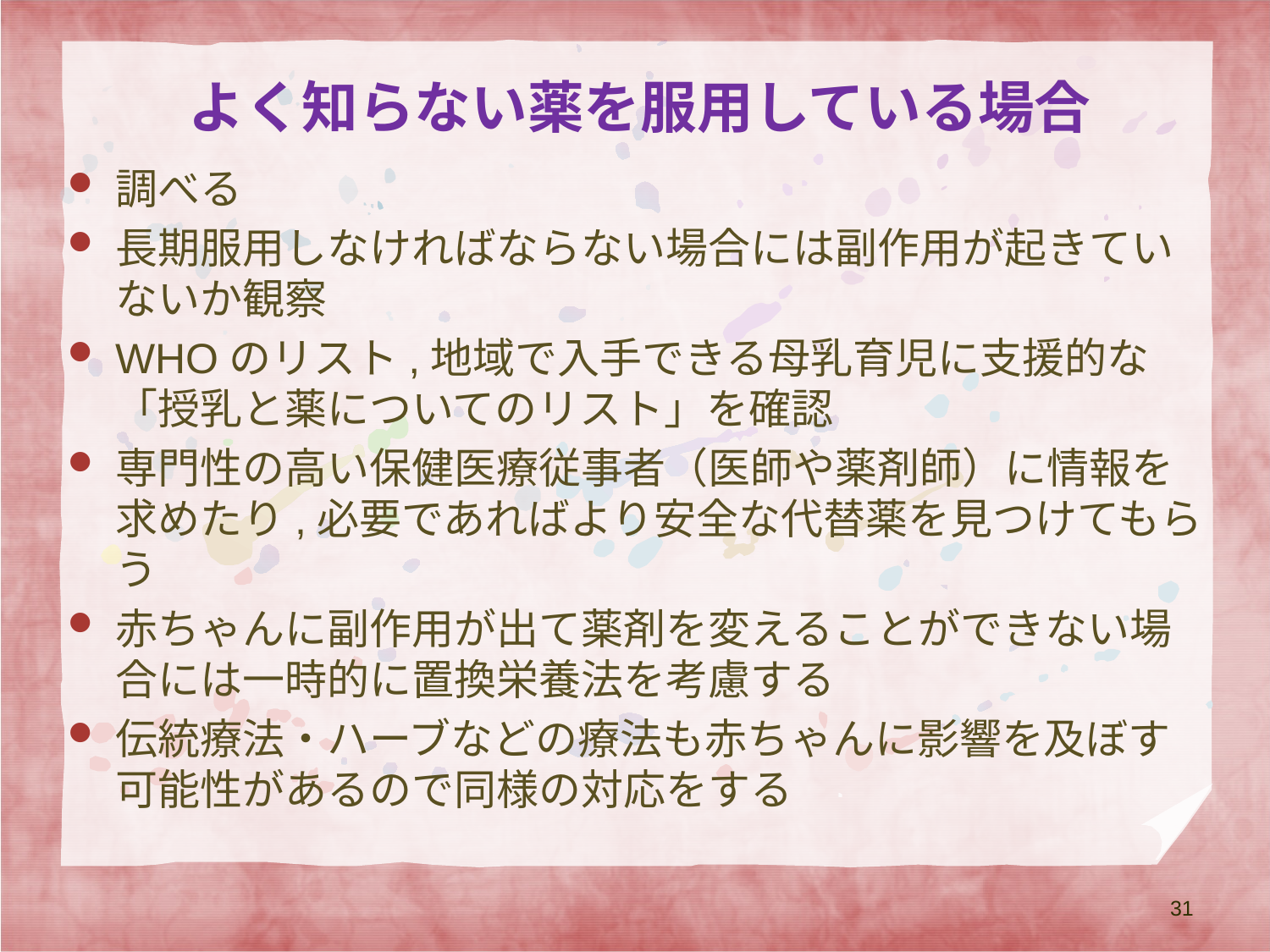

# よく知らない薬を服用している場合
調べる
長期服用しなければならない場合には副作用が起きていないか観察
WHOのリスト,地域で入手できる母乳育児に支援的な「授乳と薬についてのリスト」を確認
専門性の高い保健医療従事者（医師や薬剤師）に情報を求めたり,必要であればより安全な代替薬を見つけてもらう
赤ちゃんに副作用が出て薬剤を変えることができない場合には一時的に置換栄養法を考慮する
伝統療法・ハーブなどの療法も赤ちゃんに影響を及ぼす可能性があるので同様の対応をする

31